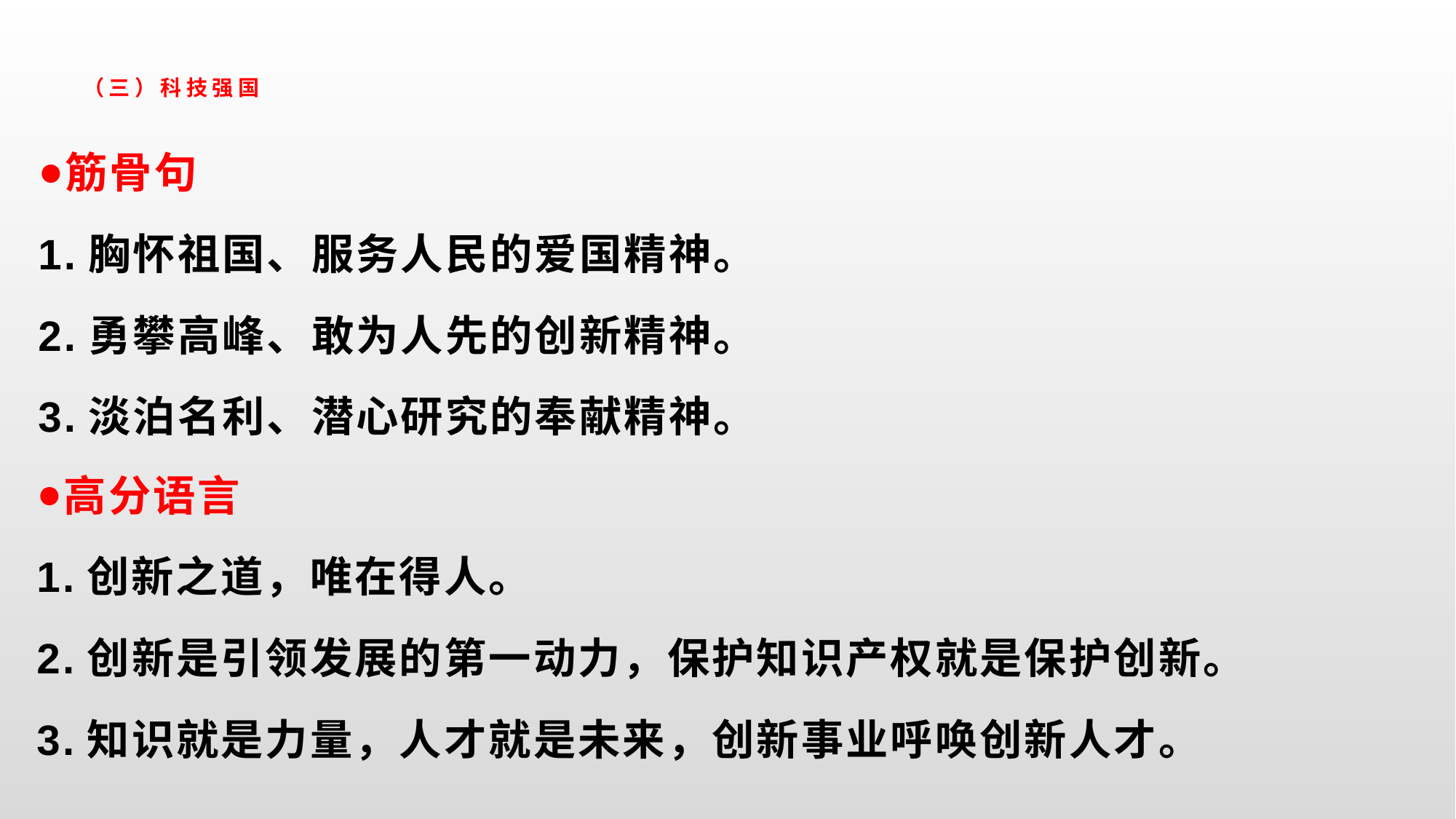

# （三）科技强国
筋骨句
1.胸怀祖国、服务人民的爱国精神。
2.勇攀高峰、敢为人先的创新精神。
3.淡泊名利、潜心研究的奉献精神。
高分语言
1.创新之道，唯在得人。
2.创新是引领发展的第一动力，保护知识产权就是保护创新。
3.知识就是力量，人才就是未来，创新事业呼唤创新人才。